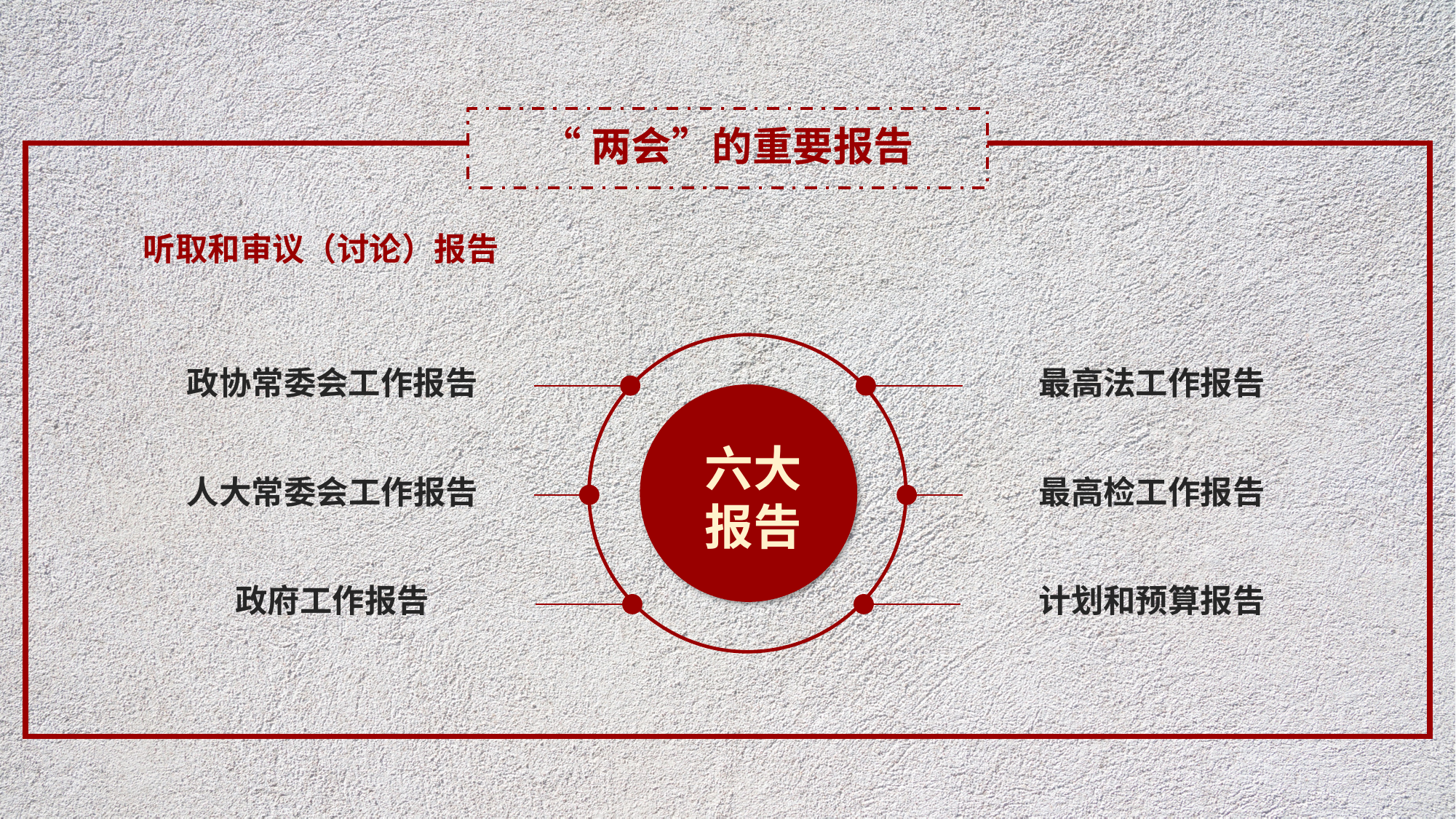

“两会”的重要报告

听取和审议（讨论）报告

最高法工作报告
政协常委会工作报告

六大
报告
最高检工作报告
人大常委会工作报告

政府工作报告
计划和预算报告